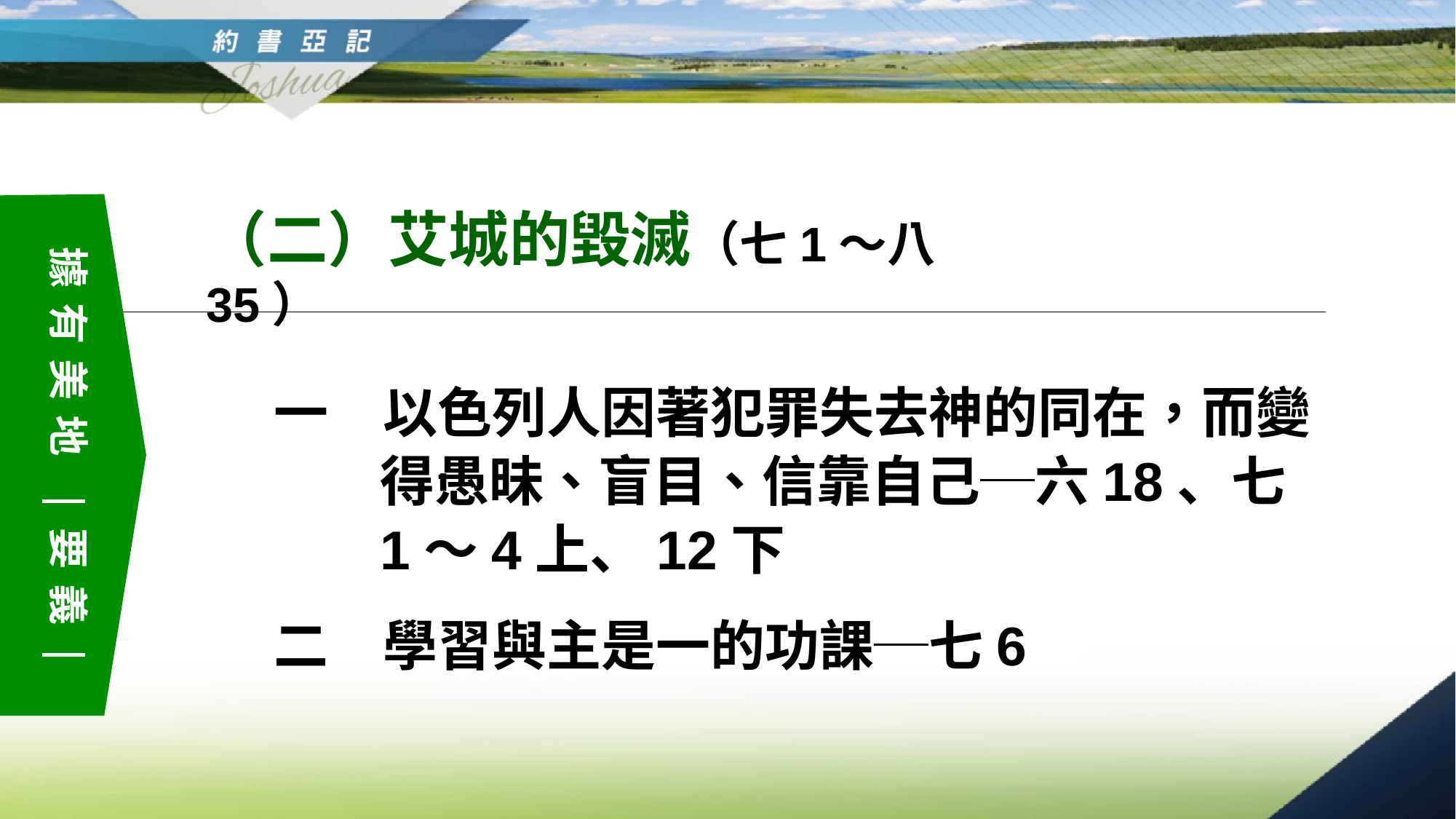

（二）艾城的毀滅（七1～八35）
據有美地　要義
一　以色列人因著犯罪失去神的同在，而變得愚昧、盲目、信靠自己─六18、七1～4上、12下
二　學習與主是一的功課─七6